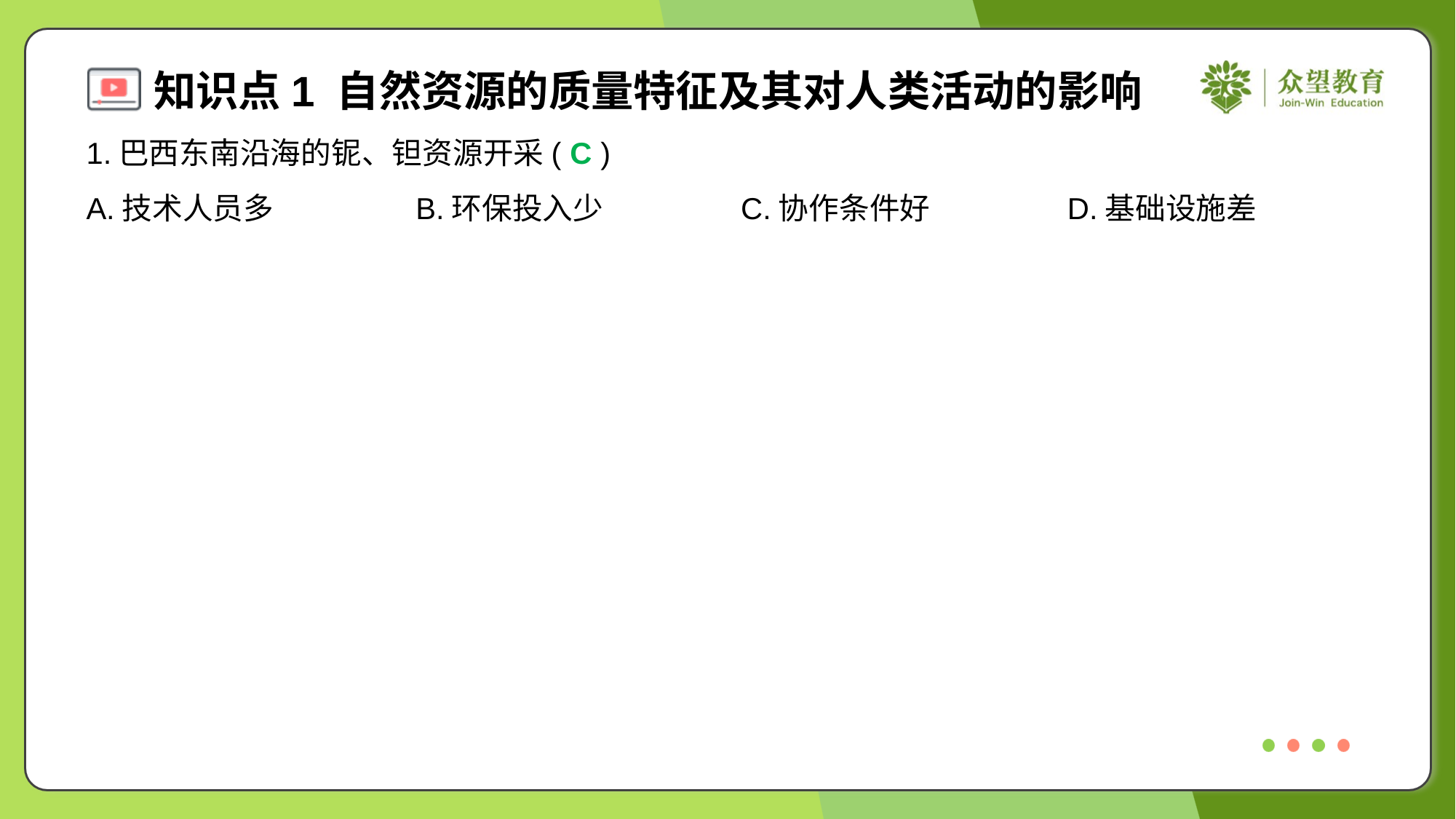

1.巴西东南沿海的铌、钽资源开采(     )
C
A.技术人员多	B.环保投入少	C.协作条件好	D.基础设施差